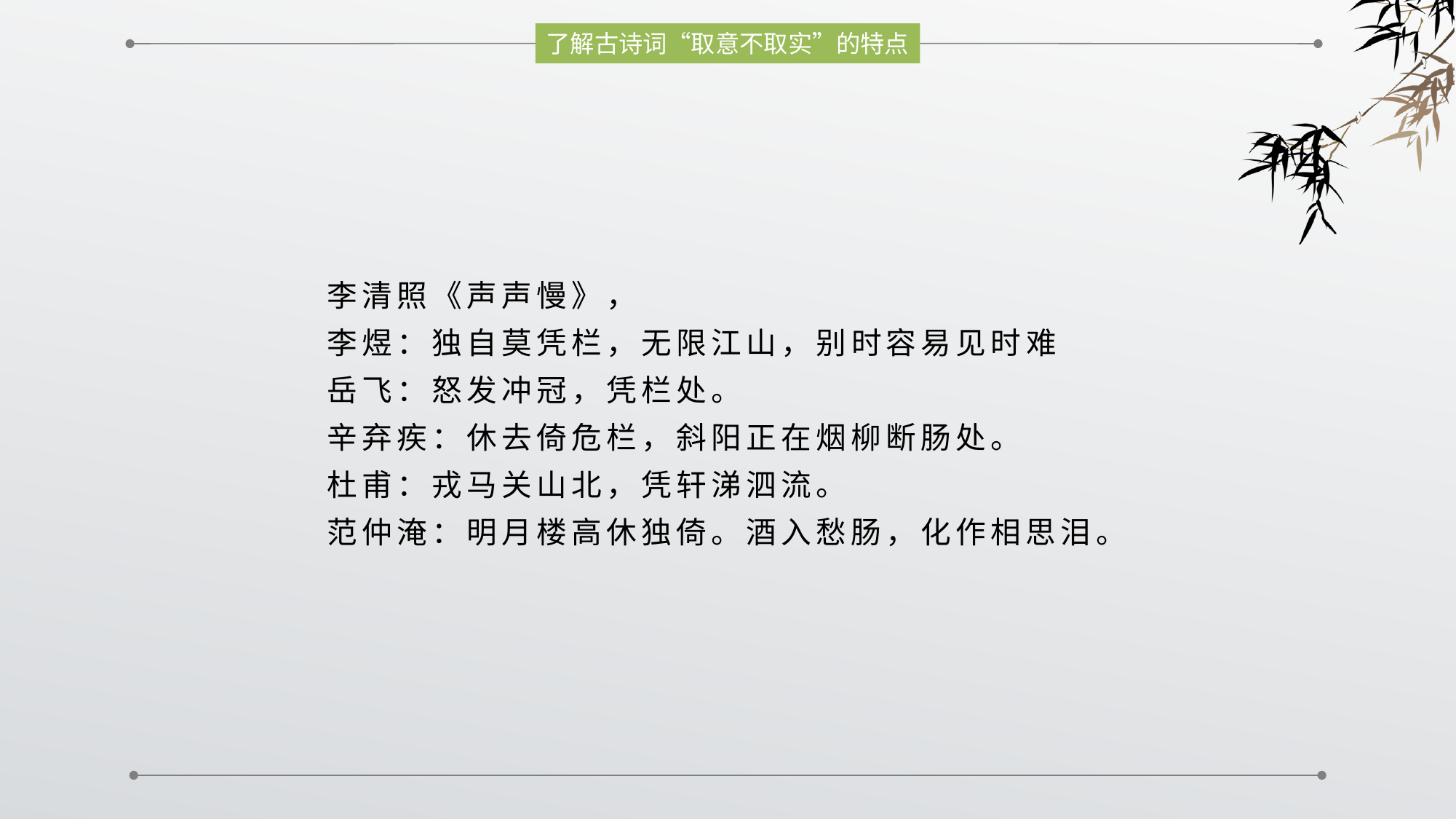

了解古诗词“取意不取实”的特点
李清照《声声慢》，
李煜：独自莫凭栏，无限江山，别时容易见时难
岳飞：怒发冲冠，凭栏处。
辛弃疾：休去倚危栏，斜阳正在烟柳断肠处。
杜甫：戎马关山北，凭轩涕泗流。
范仲淹：明月楼高休独倚。酒入愁肠，化作相思泪。